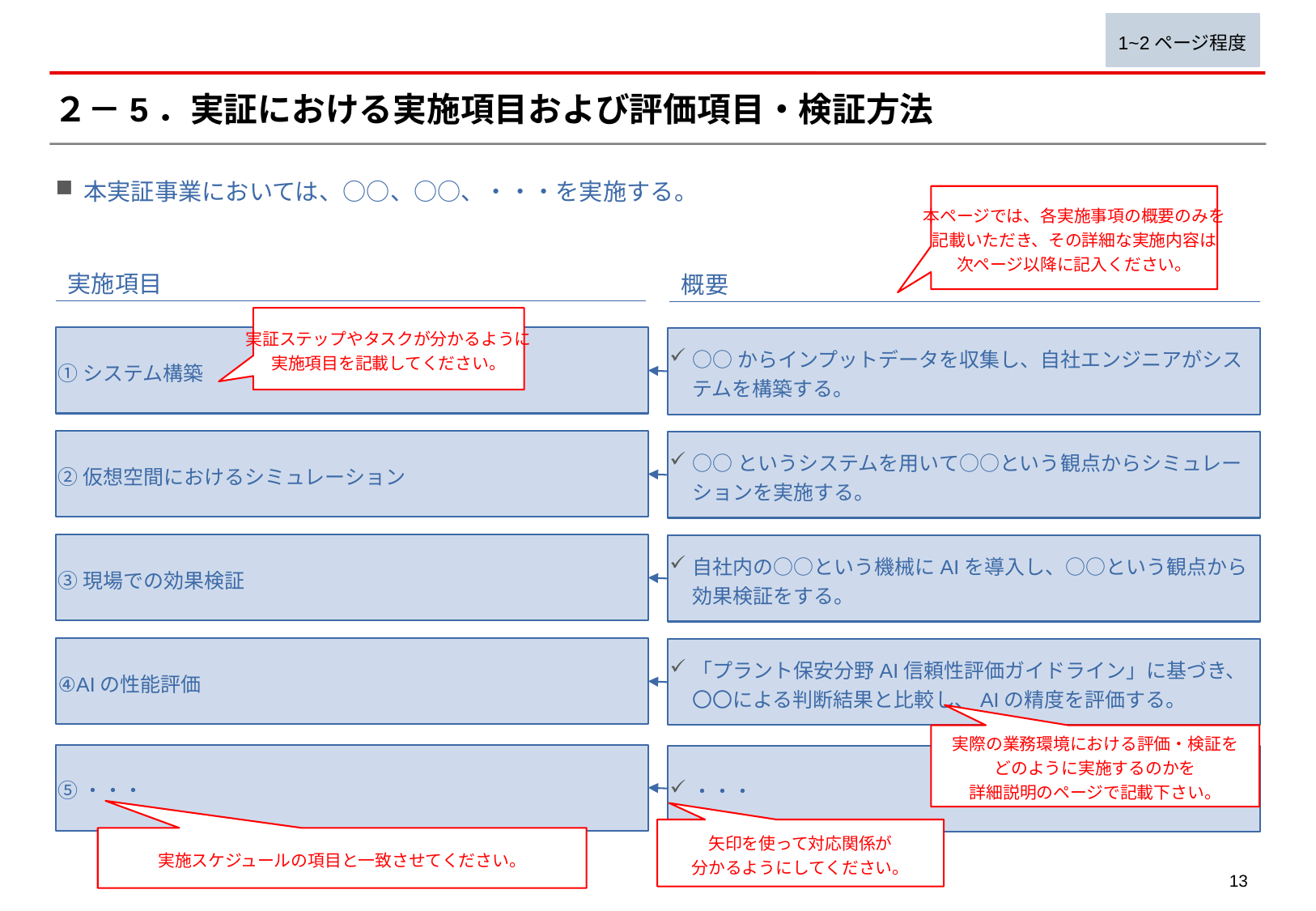

1~2ページ程度
# ２－5．実証における実施項目および評価項目・検証方法
本実証事業においては、○○、○○、・・・を実施する。
本ページでは、各実施事項の概要のみを
記載いただき、その詳細な実施内容は
次ページ以降に記入ください。
実施項目
概要
実証ステップやタスクが分かるように
実施項目を記載してください。
①システム構築
○○からインプットデータを収集し、自社エンジニアがシステムを構築する。
②仮想空間におけるシミュレーション
○○というシステムを用いて○○という観点からシミュレーションを実施する。
③現場での効果検証
自社内の○○という機械にAIを導入し、○○という観点から効果検証をする。
④AIの性能評価
「プラント保安分野AI信頼性評価ガイドライン」に基づき、〇〇による判断結果と比較し、AIの精度を評価する。
実際の業務環境における評価・検証を
どのように実施するのかを
詳細説明のページで記載下さい。
⑤・・・
・・・
矢印を使って対応関係が
分かるようにしてください。
実施スケジュールの項目と一致させてください。